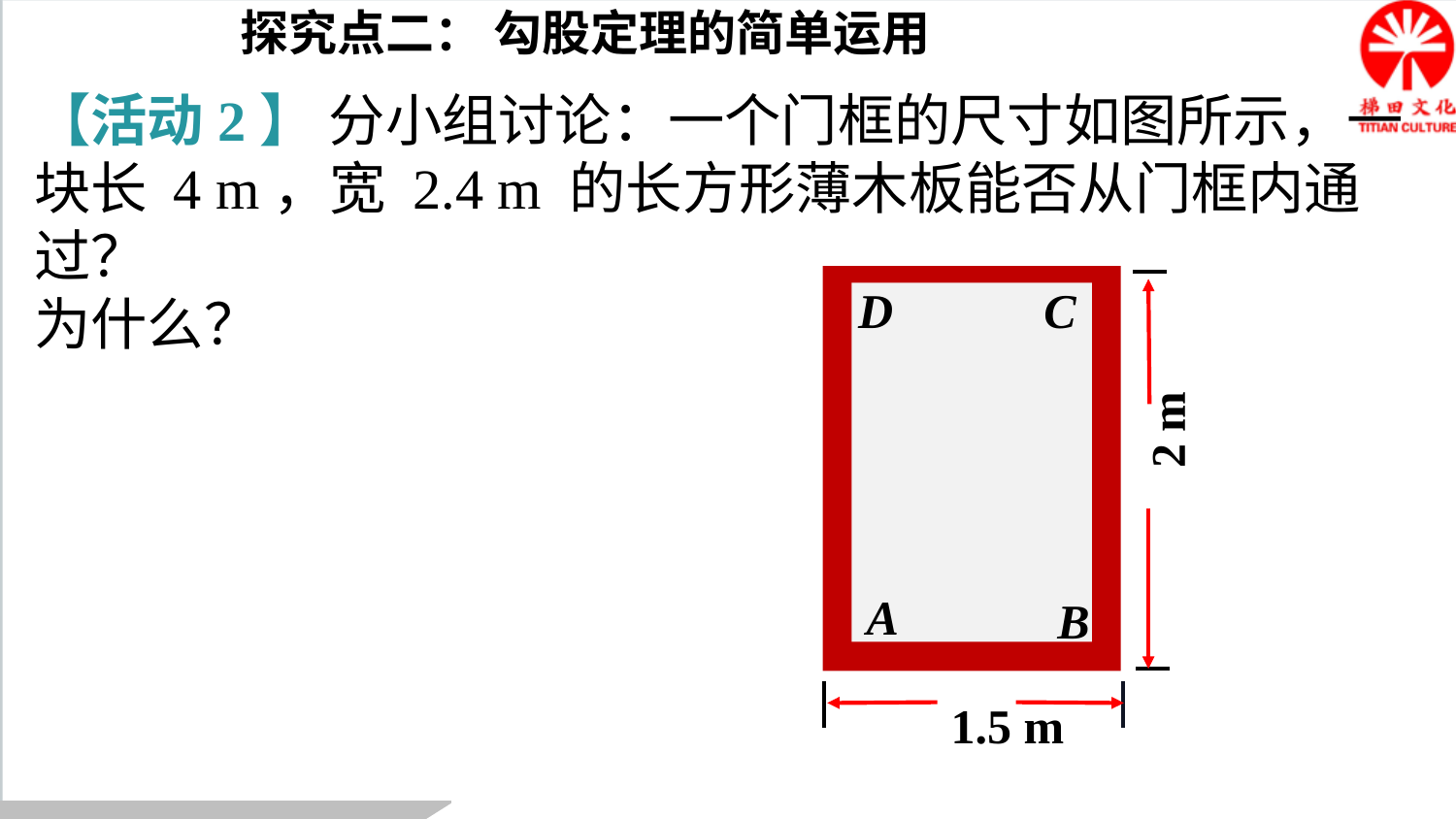

探究点二： 勾股定理的简单运用
【活动2】 分小组讨论：一个门框的尺寸如图所示，一块长 4 m，宽 2.4 m 的长方形薄木板能否从门框内通过？
为什么？

C
D
2 m
A
B
1.5 m